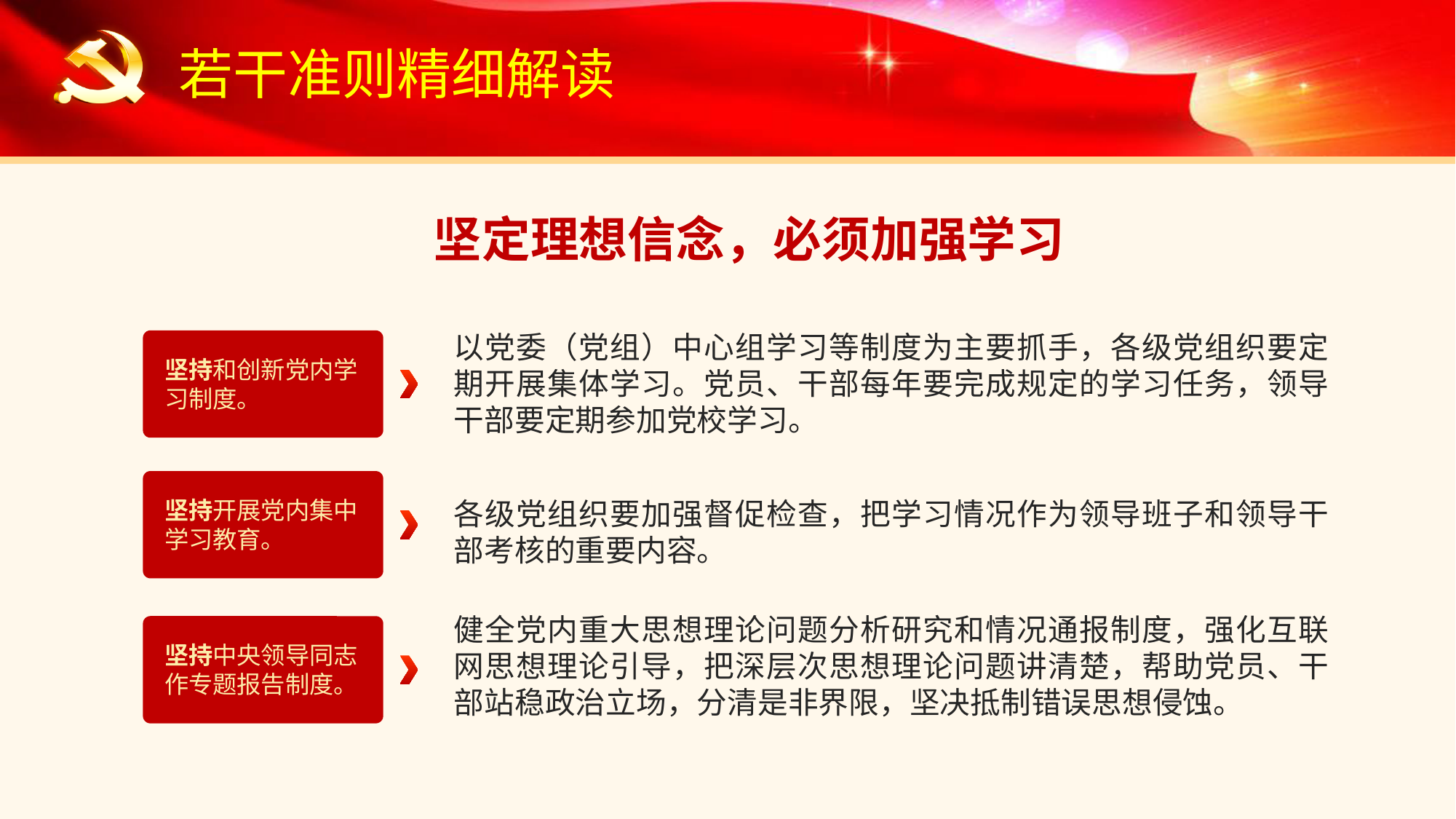

若干准则精细解读
坚定理想信念，必须加强学习
以党委（党组）中心组学习等制度为主要抓手，各级党组织要定期开展集体学习。党员、干部每年要完成规定的学习任务，领导干部要定期参加党校学习。

坚持和创新党内学习制度。

坚持开展党内集中学习教育。
各级党组织要加强督促检查，把学习情况作为领导班子和领导干部考核的重要内容。

健全党内重大思想理论问题分析研究和情况通报制度，强化互联网思想理论引导，把深层次思想理论问题讲清楚，帮助党员、干部站稳政治立场，分清是非界限，坚决抵制错误思想侵蚀。

坚持中央领导同志作专题报告制度。